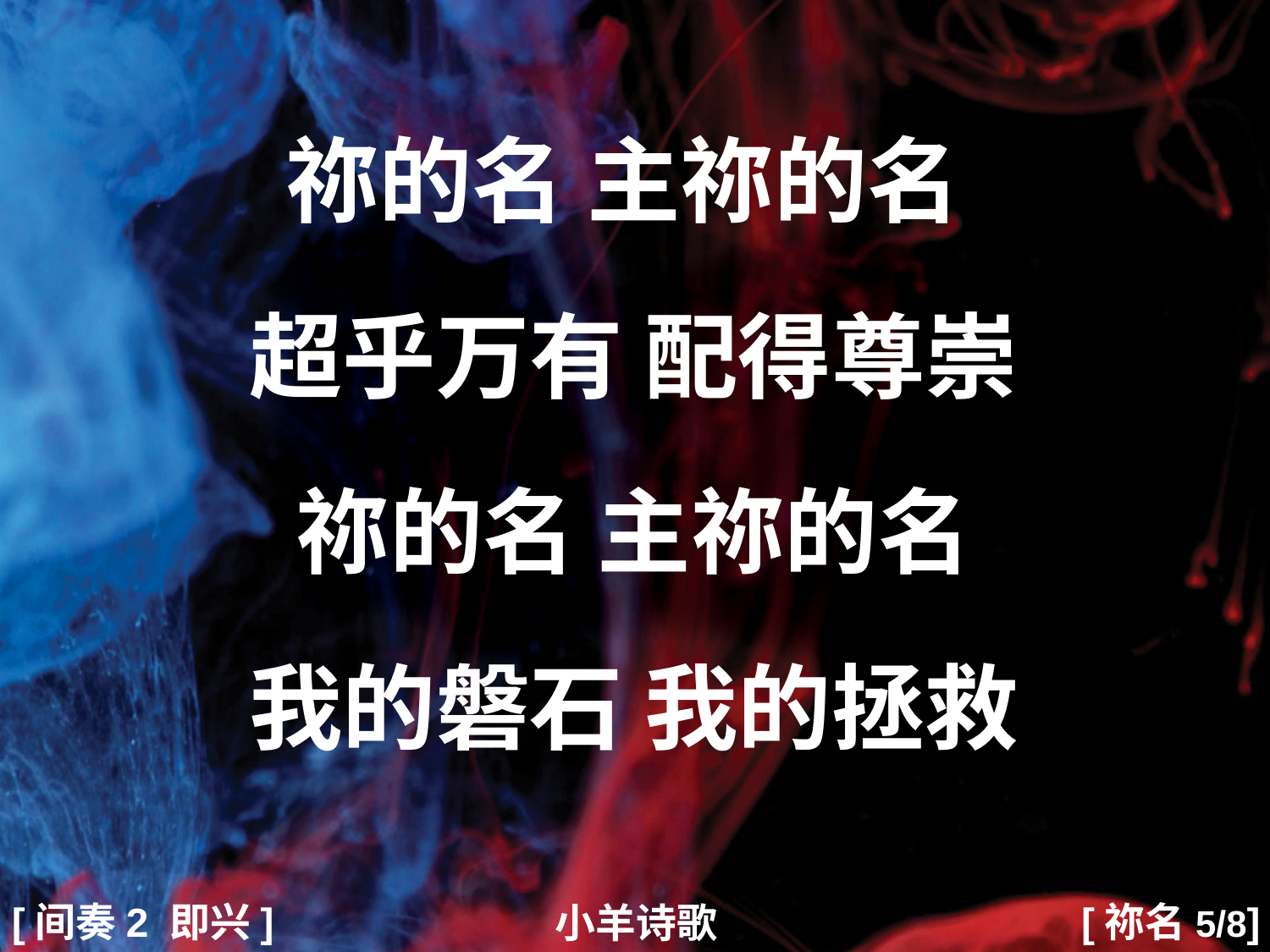

祢的名 主祢的名

超乎万有 配得尊崇

祢的名 主祢的名

我的磐石 我的拯救

#

[间奏2 即兴]
[祢名5/8]
小羊诗歌